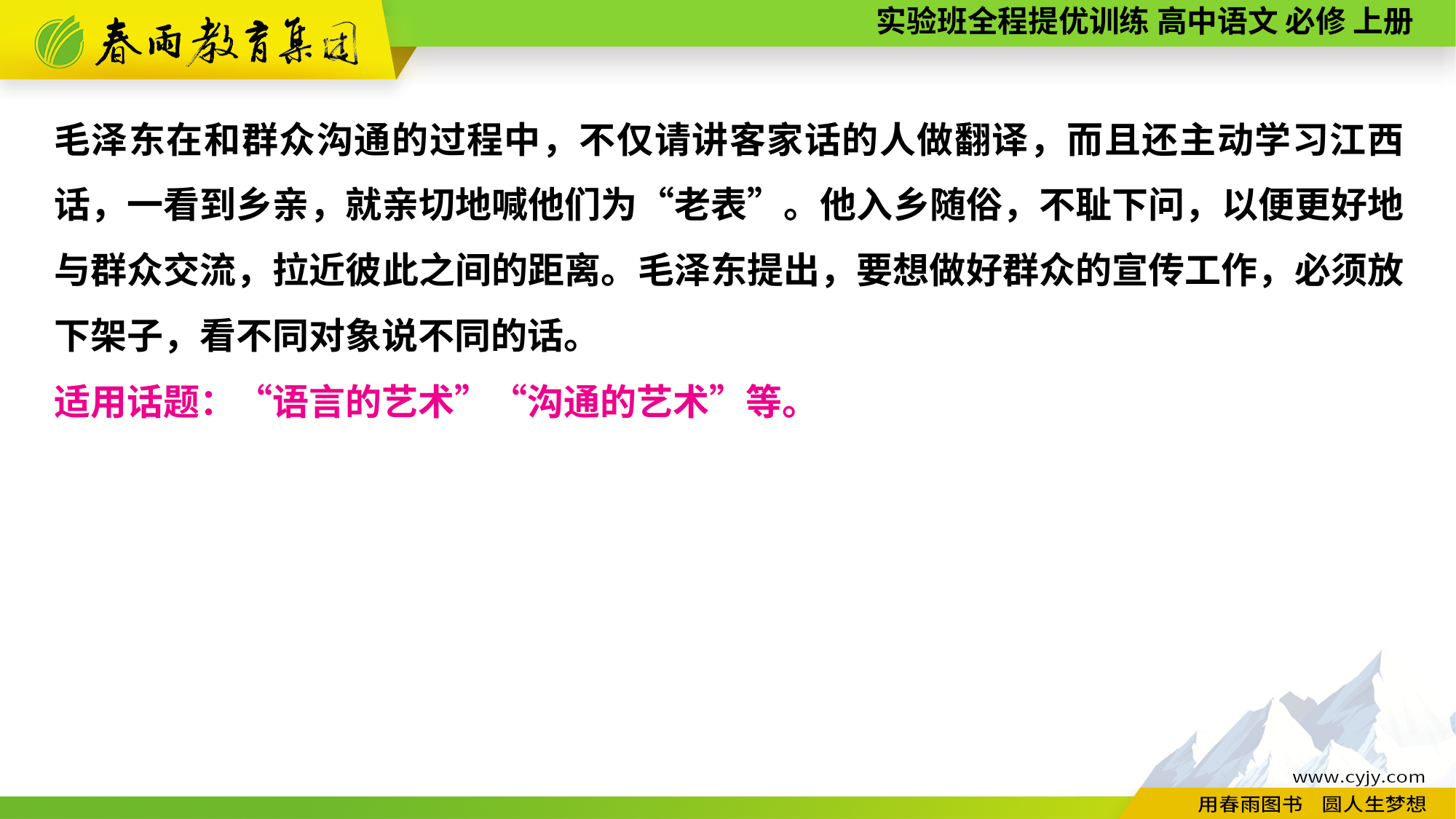

毛泽东在和群众沟通的过程中，不仅请讲客家话的人做翻译，而且还主动学习江西话，一看到乡亲，就亲切地喊他们为“老表”。他入乡随俗，不耻下问，以便更好地与群众交流，拉近彼此之间的距离。毛泽东提出，要想做好群众的宣传工作，必须放下架子，看不同对象说不同的话。
适用话题：“语言的艺术”“沟通的艺术”等。